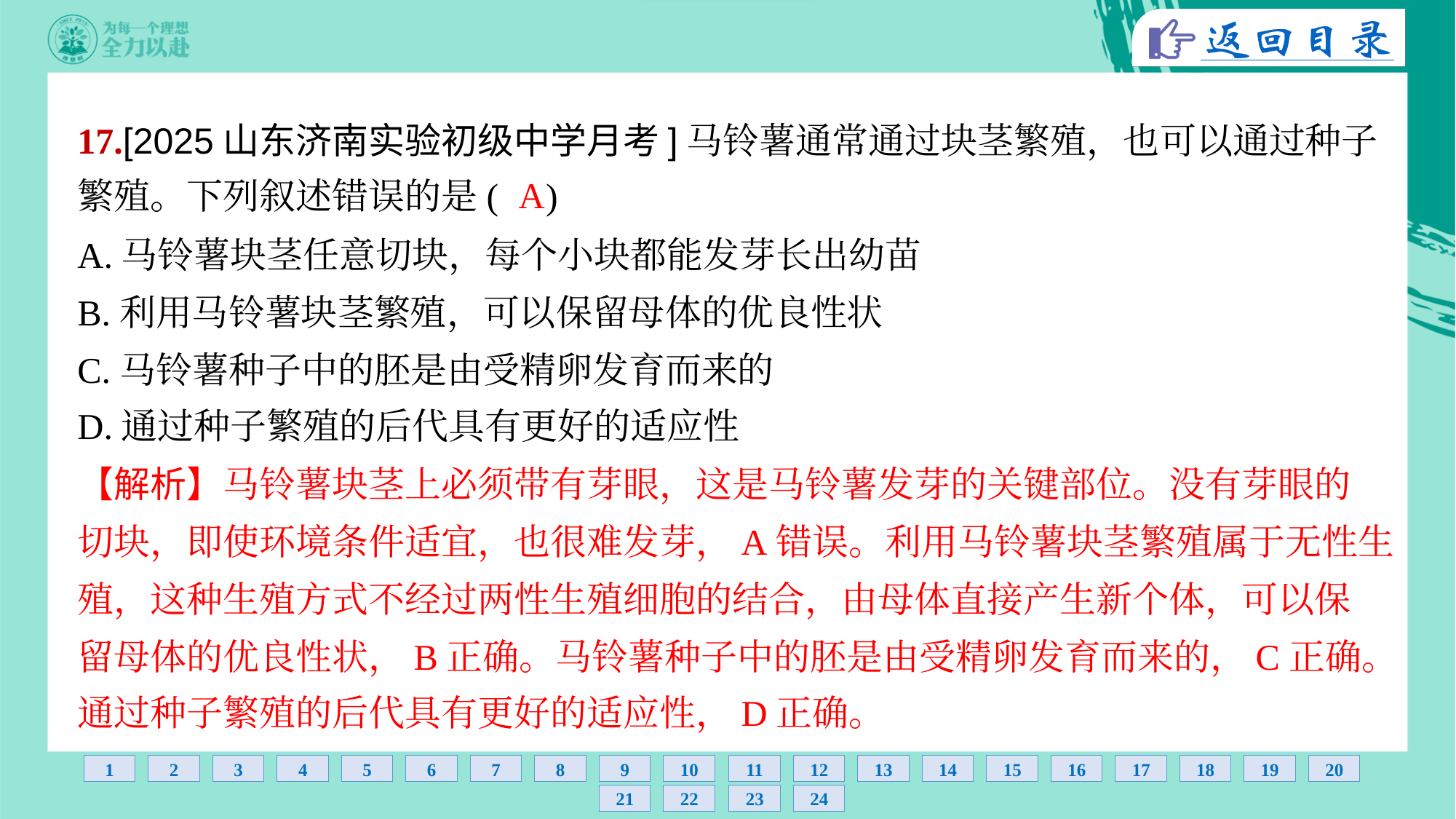

17.[2025山东济南实验初级中学月考]马铃薯通常通过块茎繁殖，也可以通过种子
繁殖。下列叙述错误的是(     )
A
A.马铃薯块茎任意切块，每个小块都能发芽长出幼苗
B.利用马铃薯块茎繁殖，可以保留母体的优良性状
C.马铃薯种子中的胚是由受精卵发育而来的
D.通过种子繁殖的后代具有更好的适应性
【解析】马铃薯块茎上必须带有芽眼，这是马铃薯发芽的关键部位。没有芽眼的
切块，即使环境条件适宜，也很难发芽，A错误。利用马铃薯块茎繁殖属于无性生
殖，这种生殖方式不经过两性生殖细胞的结合，由母体直接产生新个体，可以保
留母体的优良性状，B正确。马铃薯种子中的胚是由受精卵发育而来的，C正确。
通过种子繁殖的后代具有更好的适应性，D正确。